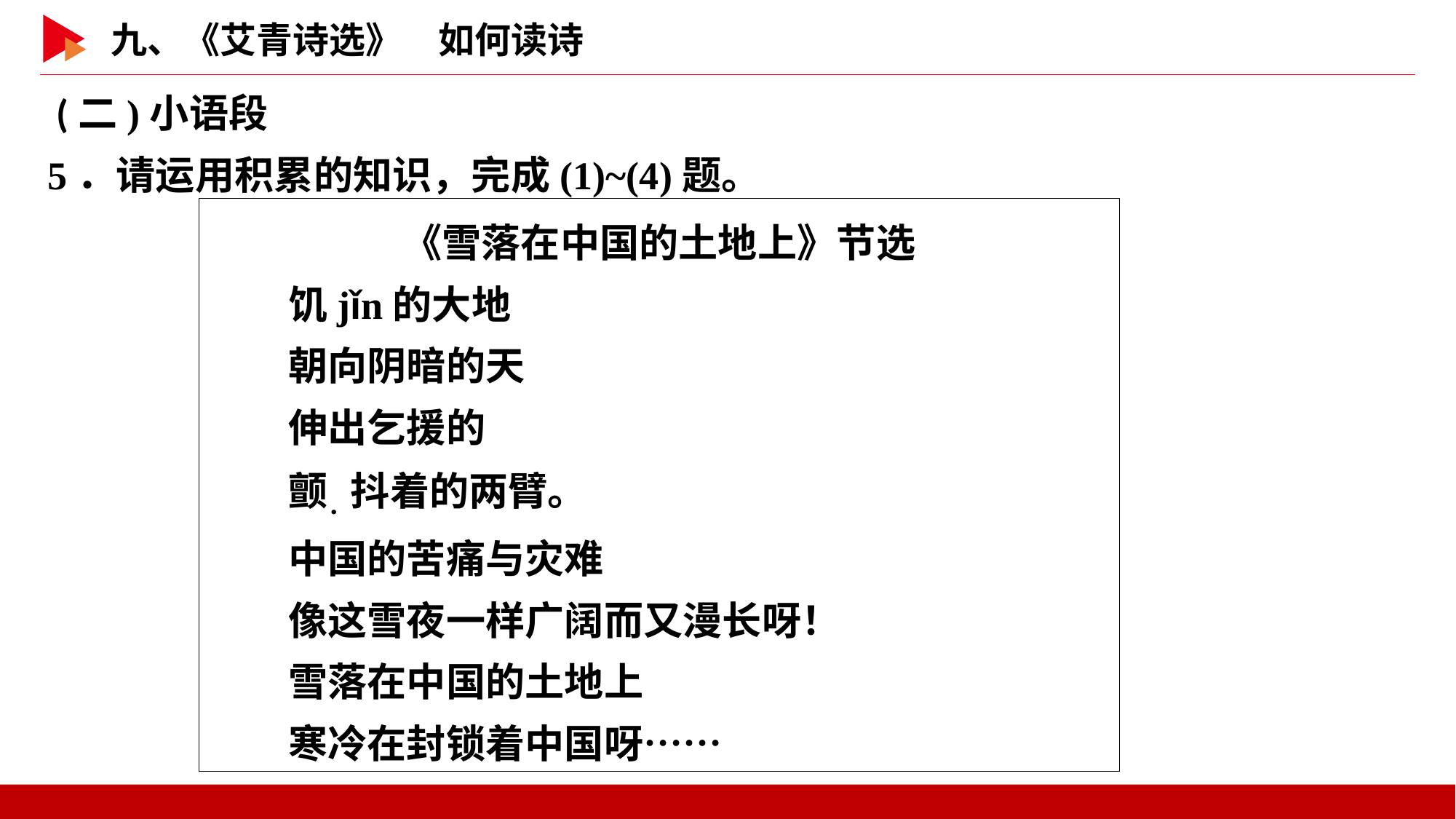

(二)小语段
5．请运用积累的知识，完成(1)~(4)题。
《雪落在中国的土地上》节选
　　饥jǐn的大地
　　朝向阴暗的天
　　伸出乞援的
　　颤．抖着的两臂。
　　中国的苦痛与灾难
　　像这雪夜一样广阔而又漫长呀！
　　雪落在中国的土地上
　　寒冷在封锁着中国呀……